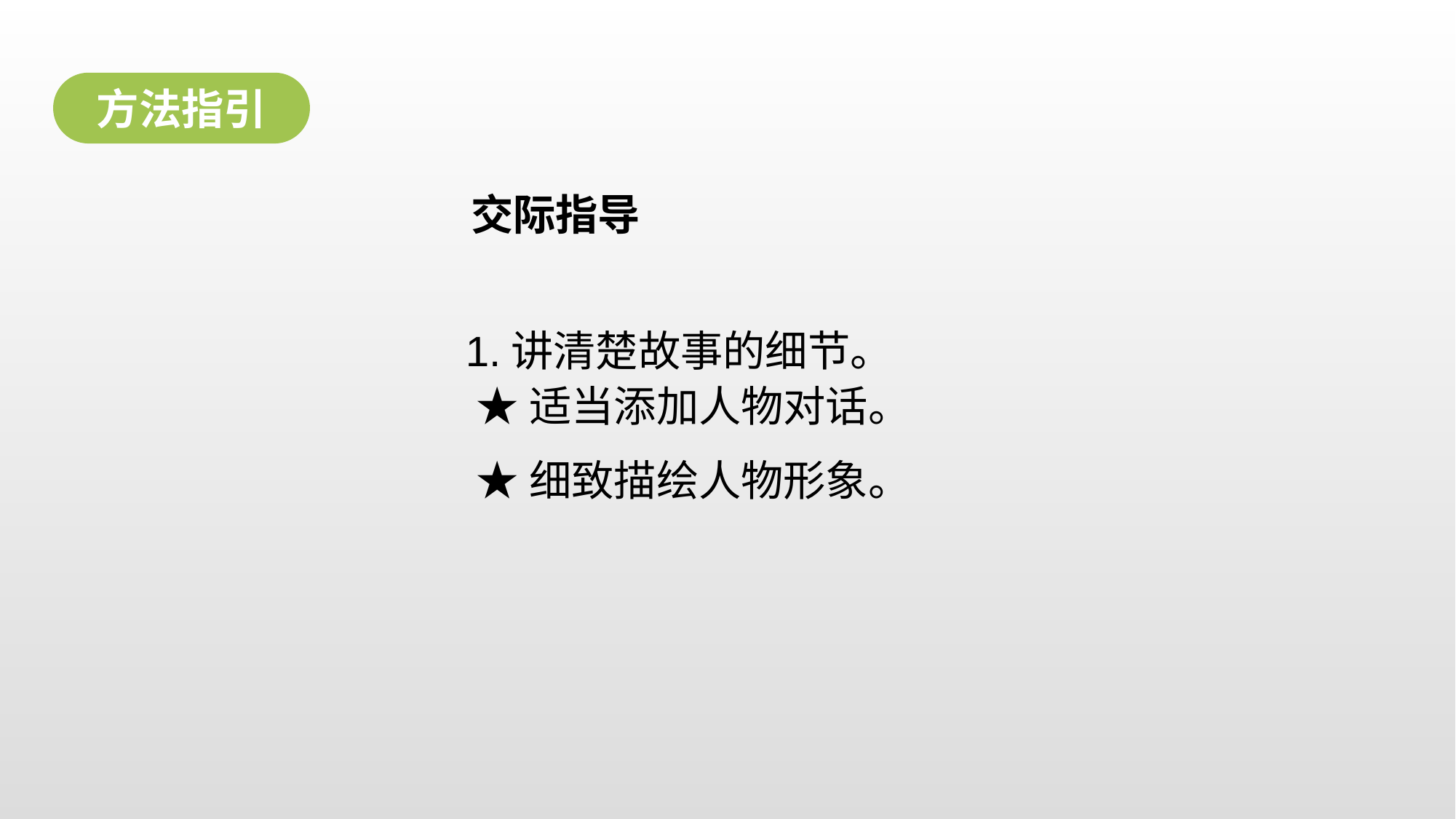

方法指引
交际指导
 1.讲清楚故事的细节。
★适当添加人物对话。
★细致描绘人物形象。